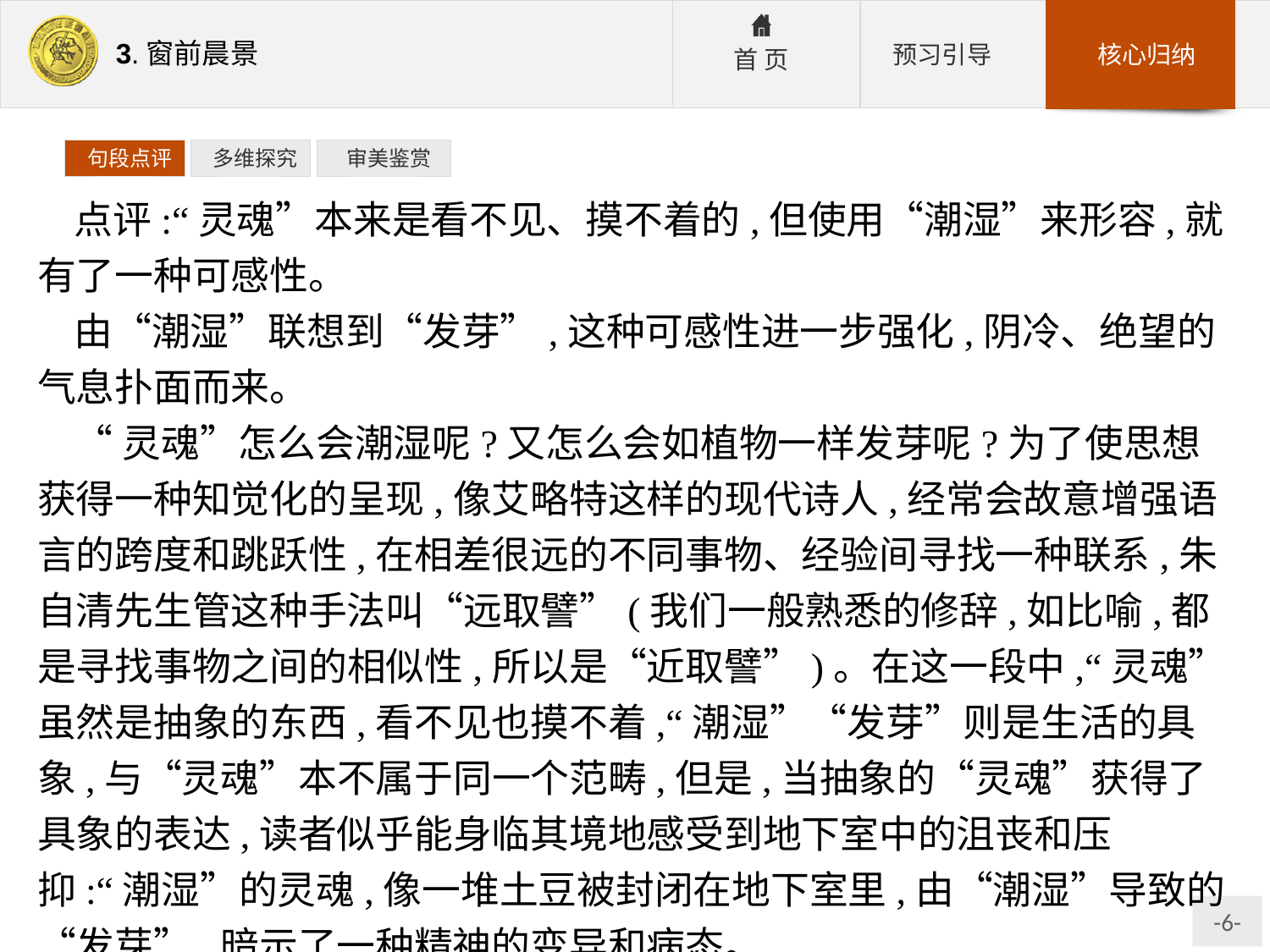

句段点评
 多维探究
 审美鉴赏
点评:“灵魂”本来是看不见、摸不着的,但使用“潮湿”来形容,就有了一种可感性。
由“潮湿”联想到“发芽”,这种可感性进一步强化,阴冷、绝望的气息扑面而来。
“灵魂”怎么会潮湿呢?又怎么会如植物一样发芽呢?为了使思想获得一种知觉化的呈现,像艾略特这样的现代诗人,经常会故意增强语言的跨度和跳跃性,在相差很远的不同事物、经验间寻找一种联系,朱自清先生管这种手法叫“远取譬”(我们一般熟悉的修辞,如比喻,都是寻找事物之间的相似性,所以是“近取譬”)。在这一段中,“灵魂”虽然是抽象的东西,看不见也摸不着,“潮湿”“发芽”则是生活的具象,与“灵魂”本不属于同一个范畴,但是,当抽象的“灵魂”获得了具象的表达,读者似乎能身临其境地感受到地下室中的沮丧和压抑:“潮湿”的灵魂,像一堆土豆被封闭在地下室里,由“潮湿”导致的“发芽”,暗示了一种精神的变异和病态。